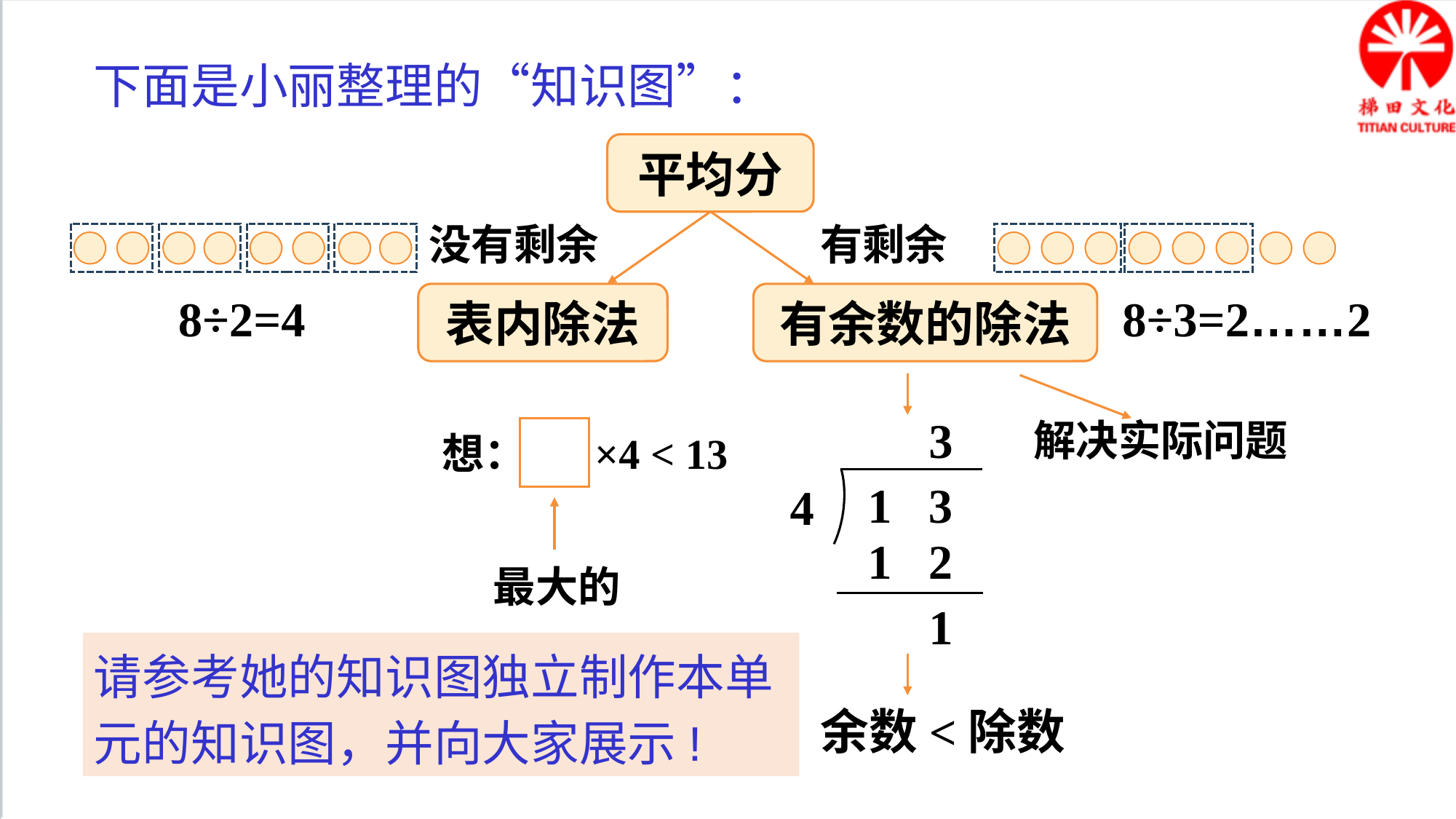

下面是小丽整理的“知识图”：
平均分
没有剩余
有剩余

8÷3=2……2
8÷2=4
表内除法
有余数的除法
3

1   3
4
1   2
1
解决实际问题

最大的
想：      ×4 < 13
请参考她的知识图独立制作本单元的知识图，并向大家展示!
余数<除数